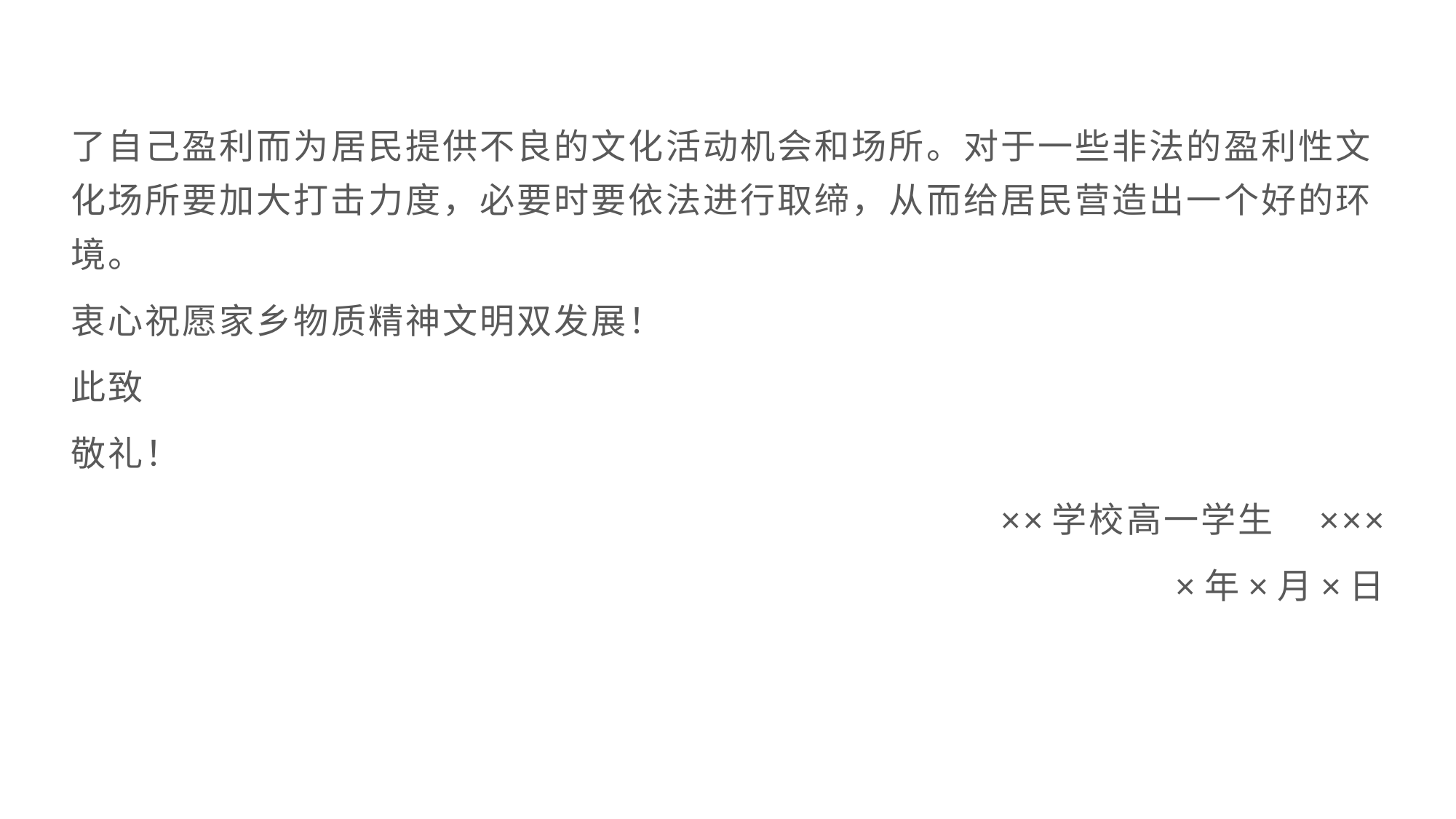

了自己盈利而为居民提供不良的文化活动机会和场所。对于一些非法的盈利性文化场所要加大打击力度，必要时要依法进行取缔，从而给居民营造出一个好的环境。
衷心祝愿家乡物质精神文明双发展！
此致
敬礼！
××学校高一学生　×××
×年×月×日